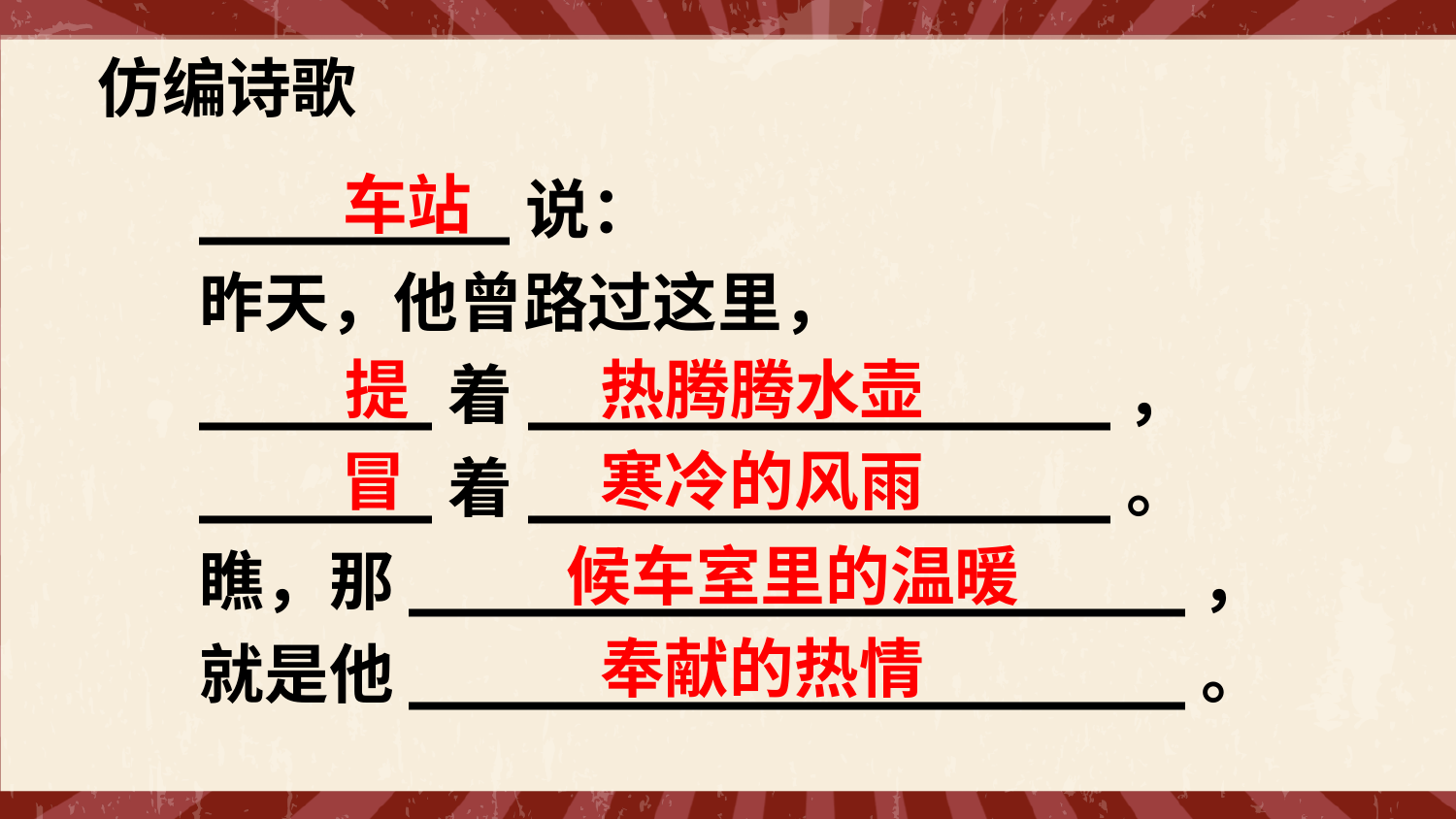

仿编诗歌
车站
________说：
昨天，他曾路过这里，
______着_______________，
______着_______________。
瞧，那____________________，
就是他____________________。
提
热腾腾水壶
冒
寒冷的风雨
候车室里的温暖
奉献的热情